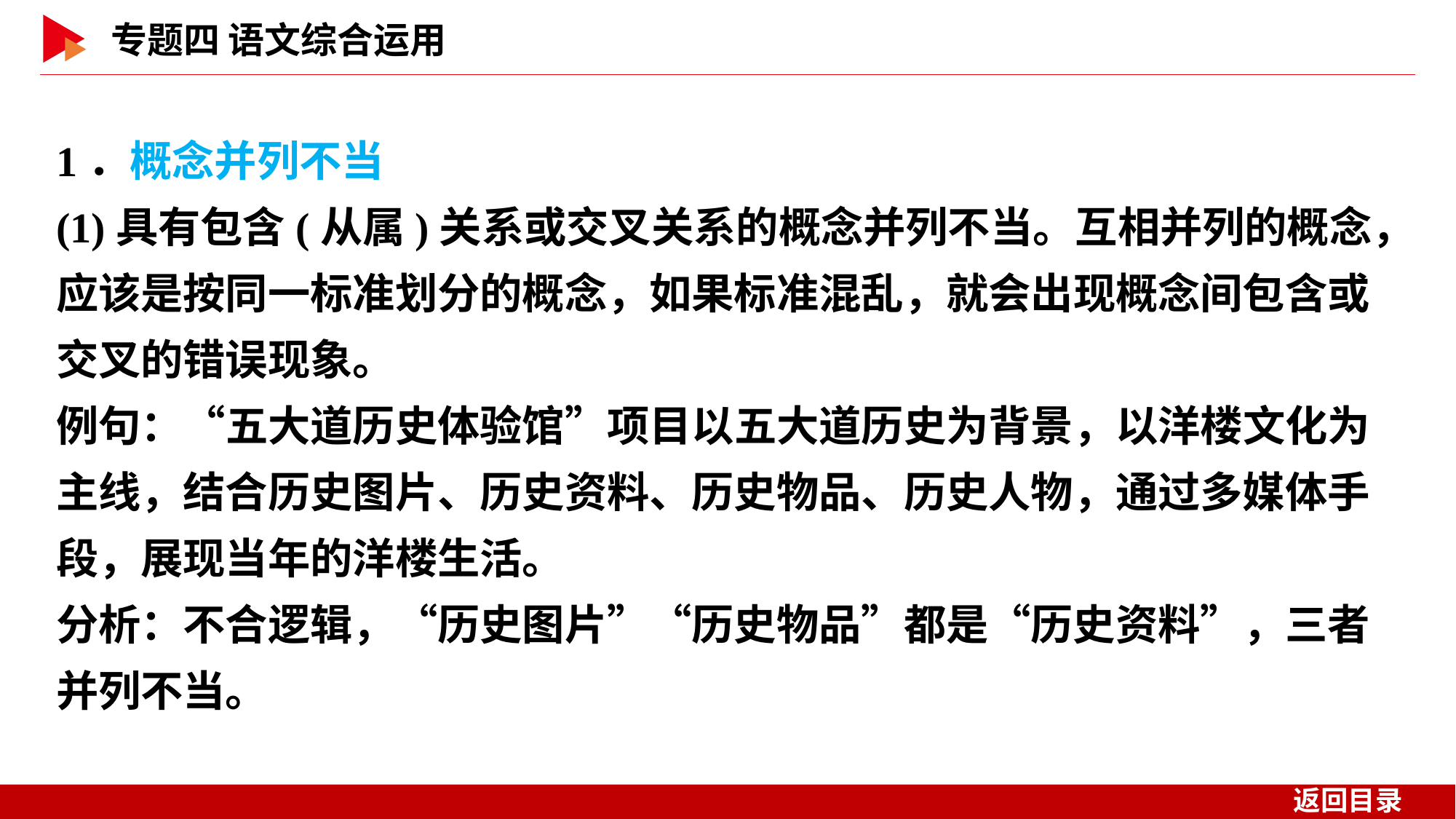

1．概念并列不当
(1)具有包含(从属)关系或交叉关系的概念并列不当。互相并列的概念，应该是按同一标准划分的概念，如果标准混乱，就会出现概念间包含或交叉的错误现象。
例句：“五大道历史体验馆”项目以五大道历史为背景，以洋楼文化为主线，结合历史图片、历史资料、历史物品、历史人物，通过多媒体手段，展现当年的洋楼生活。
分析：不合逻辑，“历史图片”“历史物品”都是“历史资料”，三者并列不当。